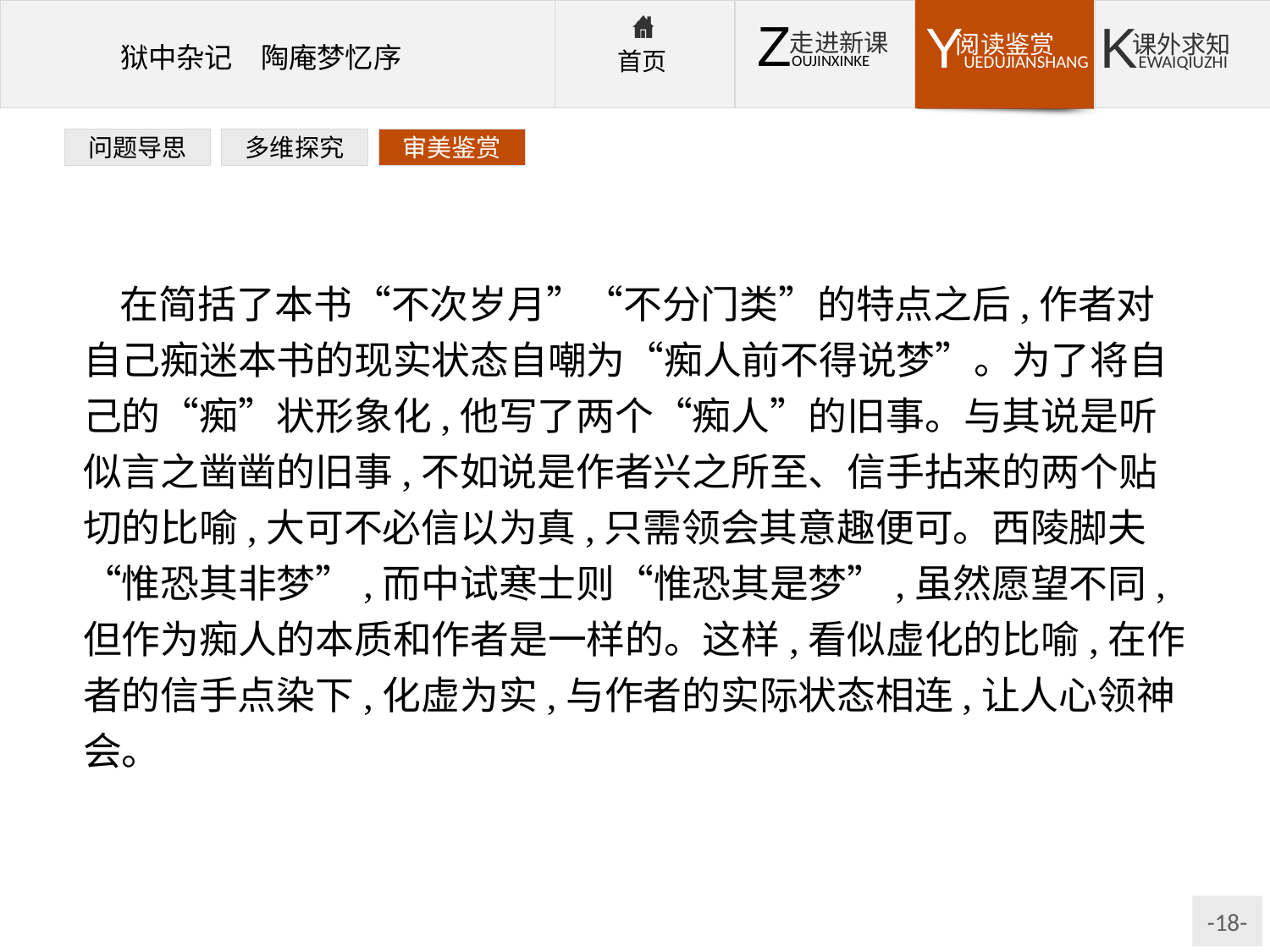

问题导思
多维探究
审美鉴赏
在简括了本书“不次岁月”“不分门类”的特点之后,作者对自己痴迷本书的现实状态自嘲为“痴人前不得说梦”。为了将自己的“痴”状形象化,他写了两个“痴人”的旧事。与其说是听似言之凿凿的旧事,不如说是作者兴之所至、信手拈来的两个贴切的比喻,大可不必信以为真,只需领会其意趣便可。西陵脚夫“惟恐其非梦”,而中试寒士则“惟恐其是梦”,虽然愿望不同,但作为痴人的本质和作者是一样的。这样,看似虚化的比喻,在作者的信手点染下,化虚为实,与作者的实际状态相连,让人心领神会。